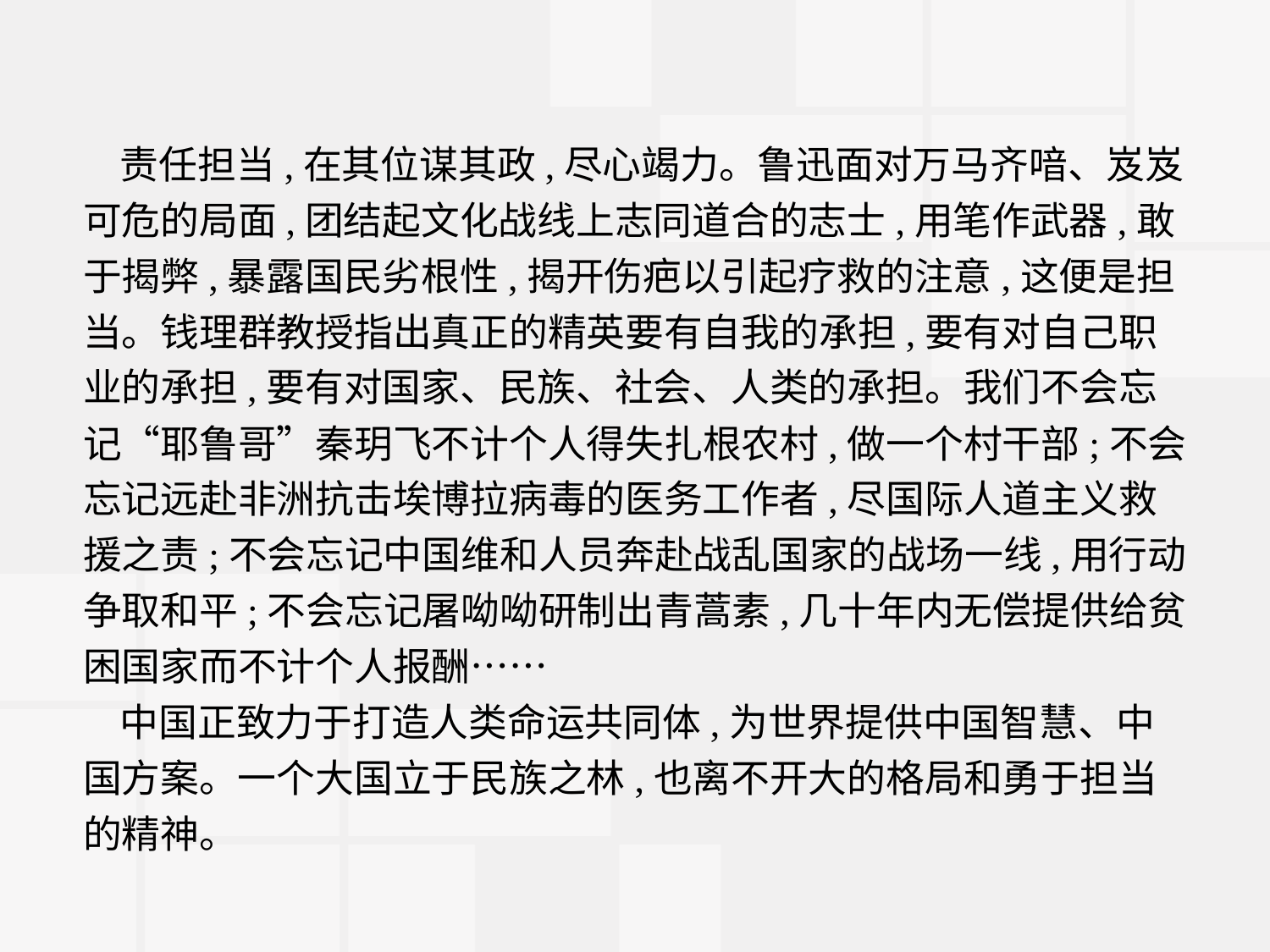

责任担当,在其位谋其政,尽心竭力。鲁迅面对万马齐喑、岌岌可危的局面,团结起文化战线上志同道合的志士,用笔作武器,敢于揭弊,暴露国民劣根性,揭开伤疤以引起疗救的注意,这便是担当。钱理群教授指出真正的精英要有自我的承担,要有对自己职业的承担,要有对国家、民族、社会、人类的承担。我们不会忘记“耶鲁哥”秦玥飞不计个人得失扎根农村,做一个村干部;不会忘记远赴非洲抗击埃博拉病毒的医务工作者,尽国际人道主义救援之责;不会忘记中国维和人员奔赴战乱国家的战场一线,用行动争取和平;不会忘记屠呦呦研制出青蒿素,几十年内无偿提供给贫困国家而不计个人报酬……
中国正致力于打造人类命运共同体,为世界提供中国智慧、中国方案。一个大国立于民族之林,也离不开大的格局和勇于担当的精神。